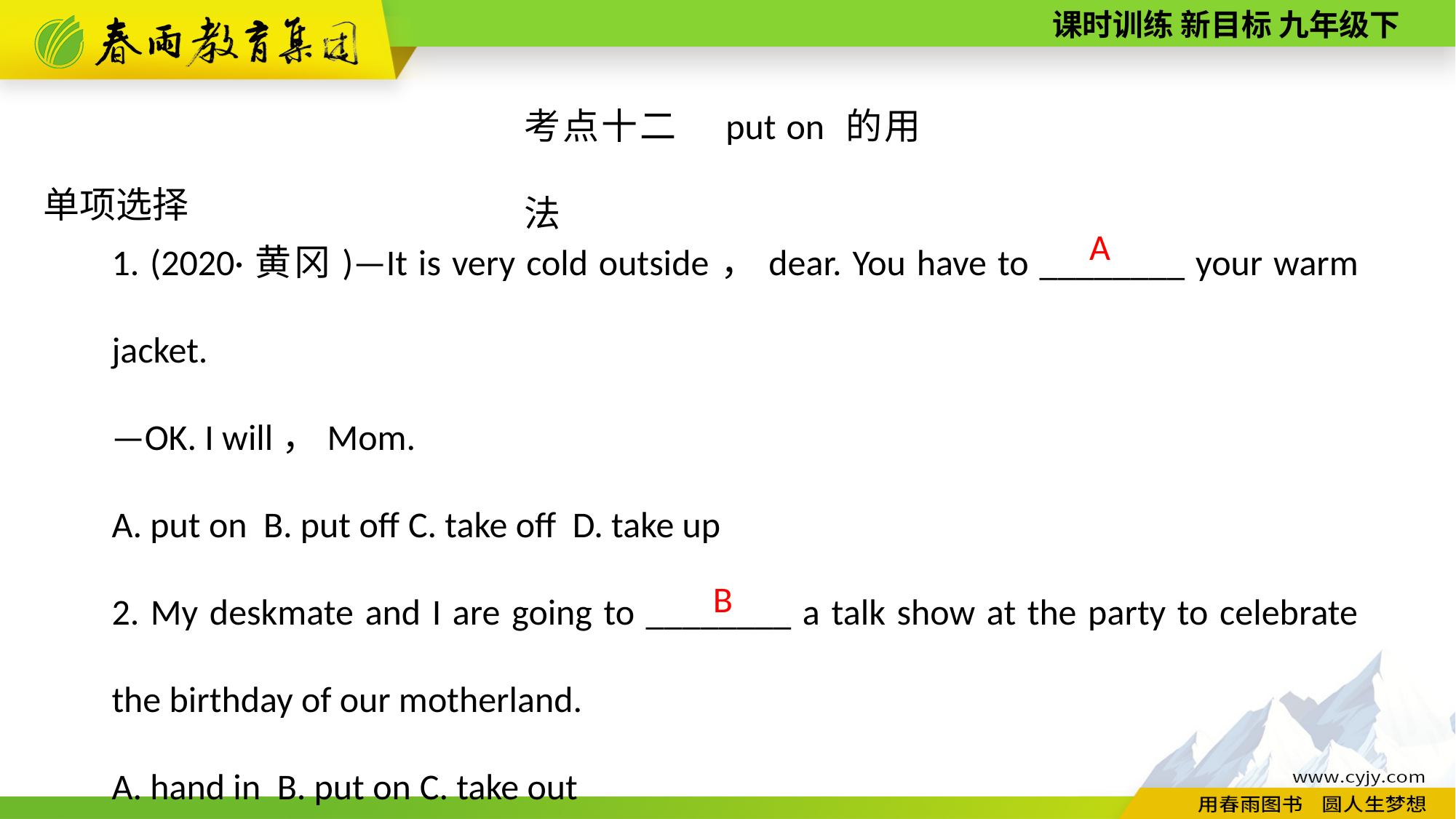

考点十二　put on 的用法
单项选择
1. (2020·黄冈)—It is very cold outside，dear. You have to ________ your warm jacket.
—OK. I will，Mom.
A. put on  B. put off  C. take off  D. take up
2. My deskmate and I are going to ________ a talk show at the party to celebrate the birthday of our motherland.
A. hand in  B. put on  C. take out
A
 B